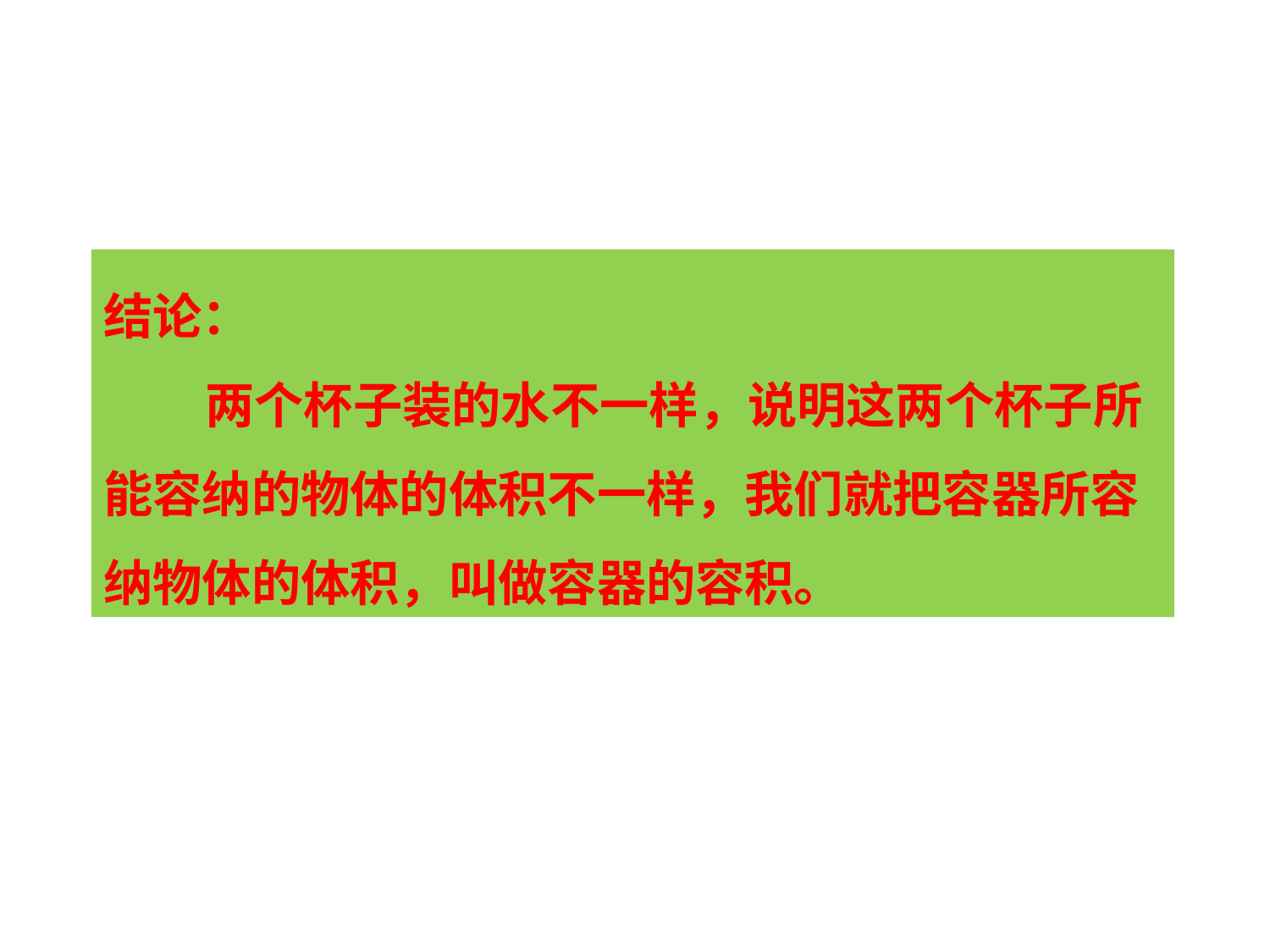

结论：
        两个杯子装的水不一样，说明这两个杯子所能容纳的物体的体积不一样，我们就把容器所容纳物体的体积，叫做容器的容积。